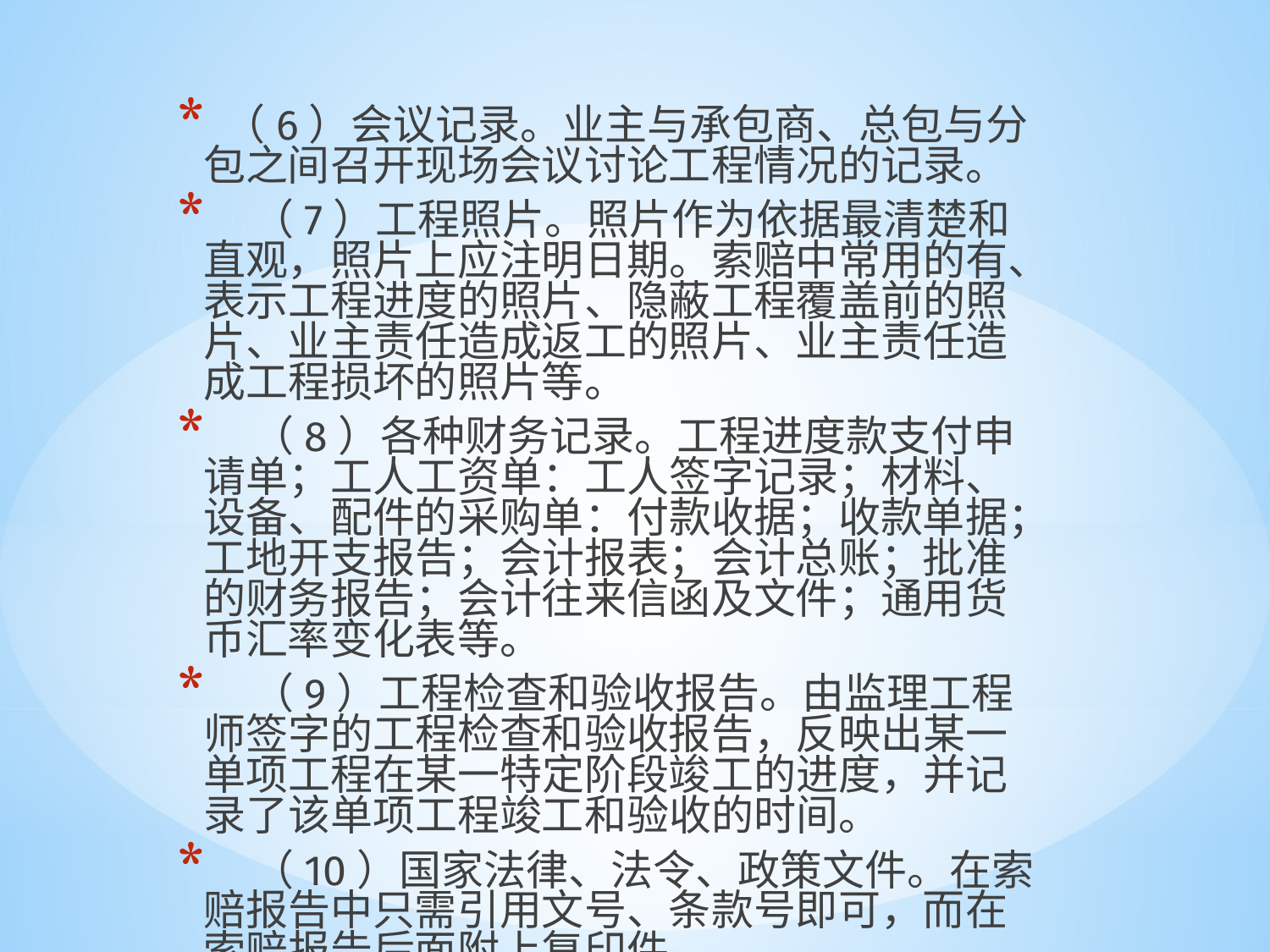

（6）会议记录。业主与承包商、总包与分包之间召开现场会议讨论工程情况的记录。
    （7）工程照片。照片作为依据最清楚和直观，照片上应注明日期。索赔中常用的有、表示工程进度的照片、隐蔽工程覆盖前的照片、业主责任造成返工的照片、业主责任造成工程损坏的照片等。
    （8）各种财务记录。工程进度款支付申请单；工人工资单：工人签字记录；材料、设备、配件的采购单：付款收据；收款单据；工地开支报告；会计报表；会计总账；批准的财务报告；会计往来信函及文件；通用货币汇率变化表等。
    （9）工程检查和验收报告。由监理工程师签字的工程检查和验收报告，反映出某一单项工程在某一特定阶段竣工的进度，并记录了该单项工程竣工和验收的时间。
    （10）国家法律、法令、政策文件。在索赔报告中只需引用文号、条款号即可，而在索赔报告后面附上复印件。
#